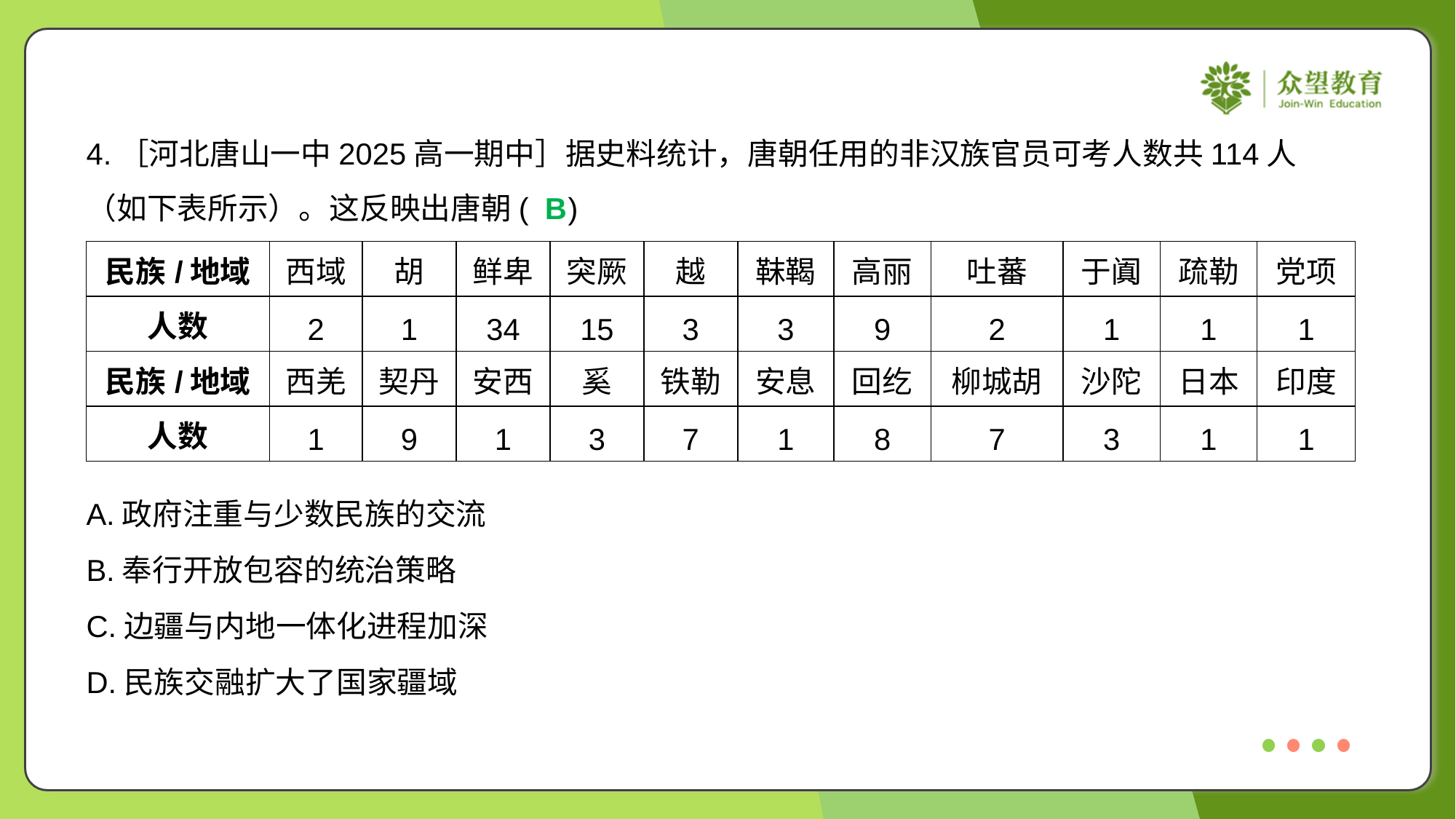

4.［河北唐山一中2025高一期中］据史料统计，唐朝任用的非汉族官员可考人数共114人
（如下表所示）。这反映出唐朝(     )
B
| 民族/地域 | 西域 | 胡 | 鲜卑 | 突厥 | 越 | 靺鞨 | 高丽 | 吐蕃 | 于阗 | 疏勒 | 党项 |
| --- | --- | --- | --- | --- | --- | --- | --- | --- | --- | --- | --- |
| 人数 | 2 | 1 | 34 | 15 | 3 | 3 | 9 | 2 | 1 | 1 | 1 |
| 民族/地域 | 西羌 | 契丹 | 安西 | 奚 | 铁勒 | 安息 | 回纥 | 柳城胡 | 沙陀 | 日本 | 印度 |
| 人数 | 1 | 9 | 1 | 3 | 7 | 1 | 8 | 7 | 3 | 1 | 1 |
A.政府注重与少数民族的交流
B.奉行开放包容的统治策略
C.边疆与内地一体化进程加深
D.民族交融扩大了国家疆域